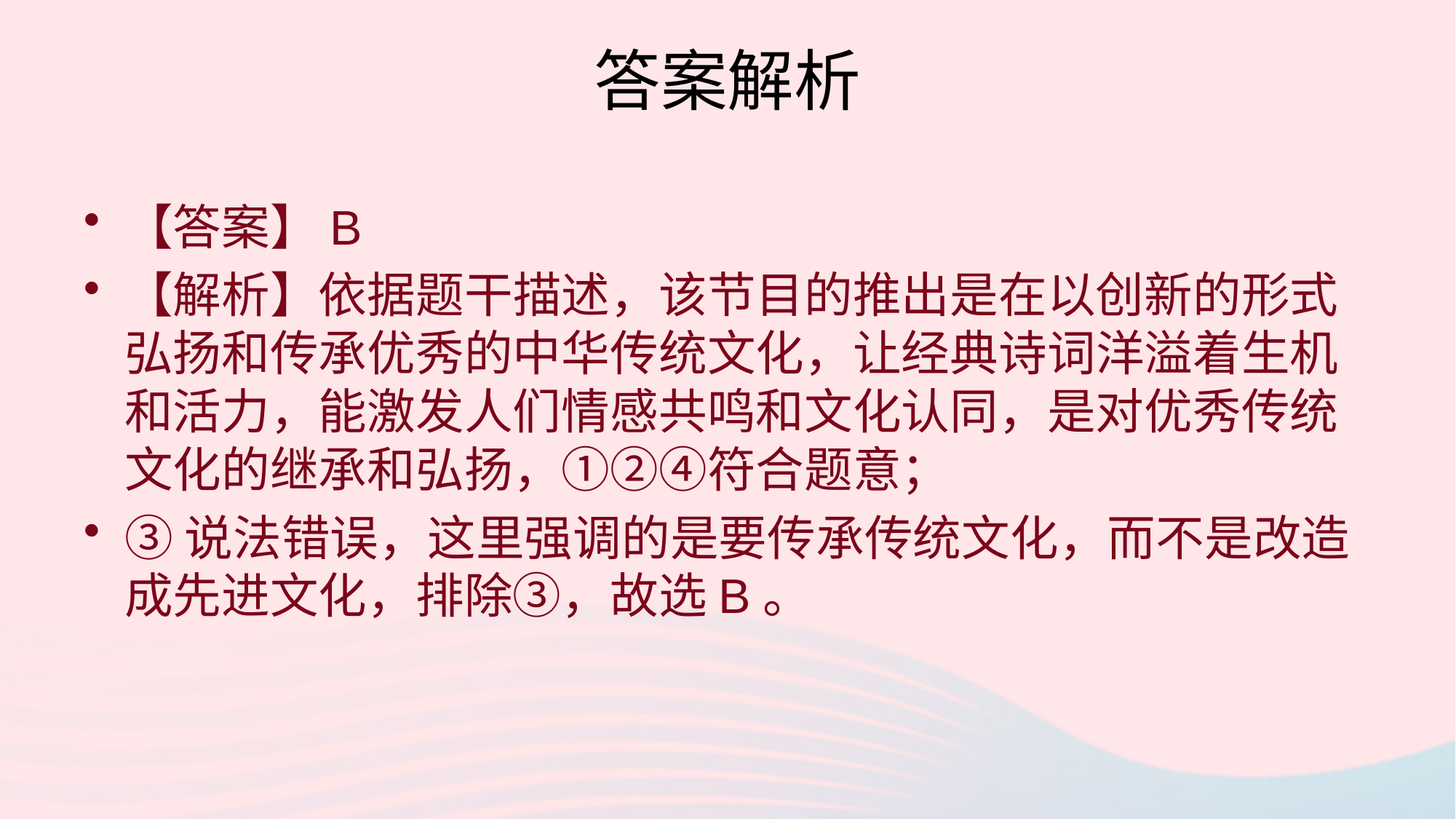

# 答案解析
【答案】B
【解析】依据题干描述，该节目的推出是在以创新的形式弘扬和传承优秀的中华传统文化，让经典诗词洋溢着生机和活力，能激发人们情感共鸣和文化认同，是对优秀传统文化的继承和弘扬，①②④符合题意；
③说法错误，这里强调的是要传承传统文化，而不是改造成先进文化，排除③，故选B。